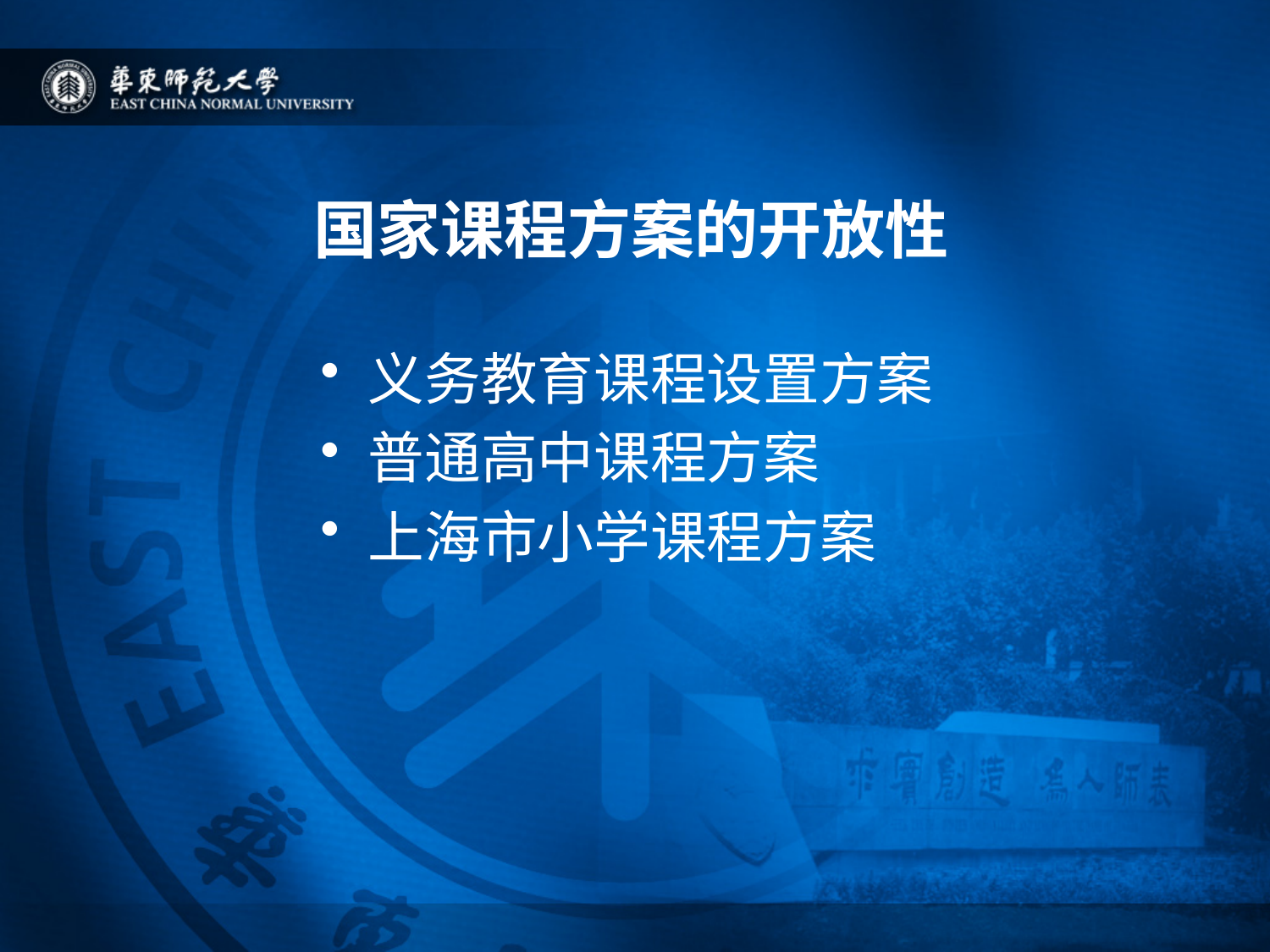

# 国家课程方案的开放性
义务教育课程设置方案
普通高中课程方案
上海市小学课程方案